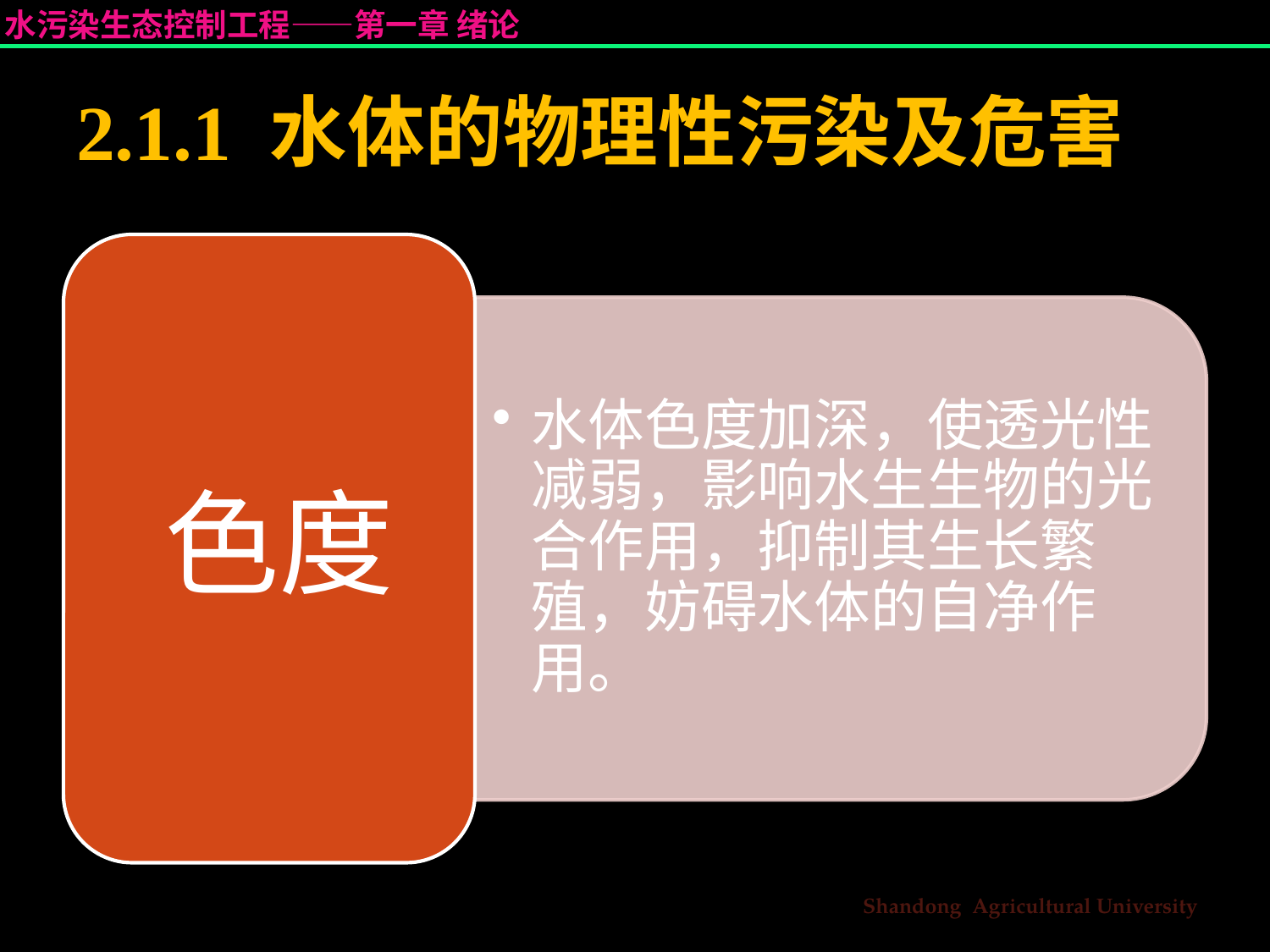

# 2.1.1 水体的物理性污染及危害
水体色度加深，使透光性减弱，影响水生生物的光合作用，抑制其生长繁殖，妨碍水体的自净作用。
色度